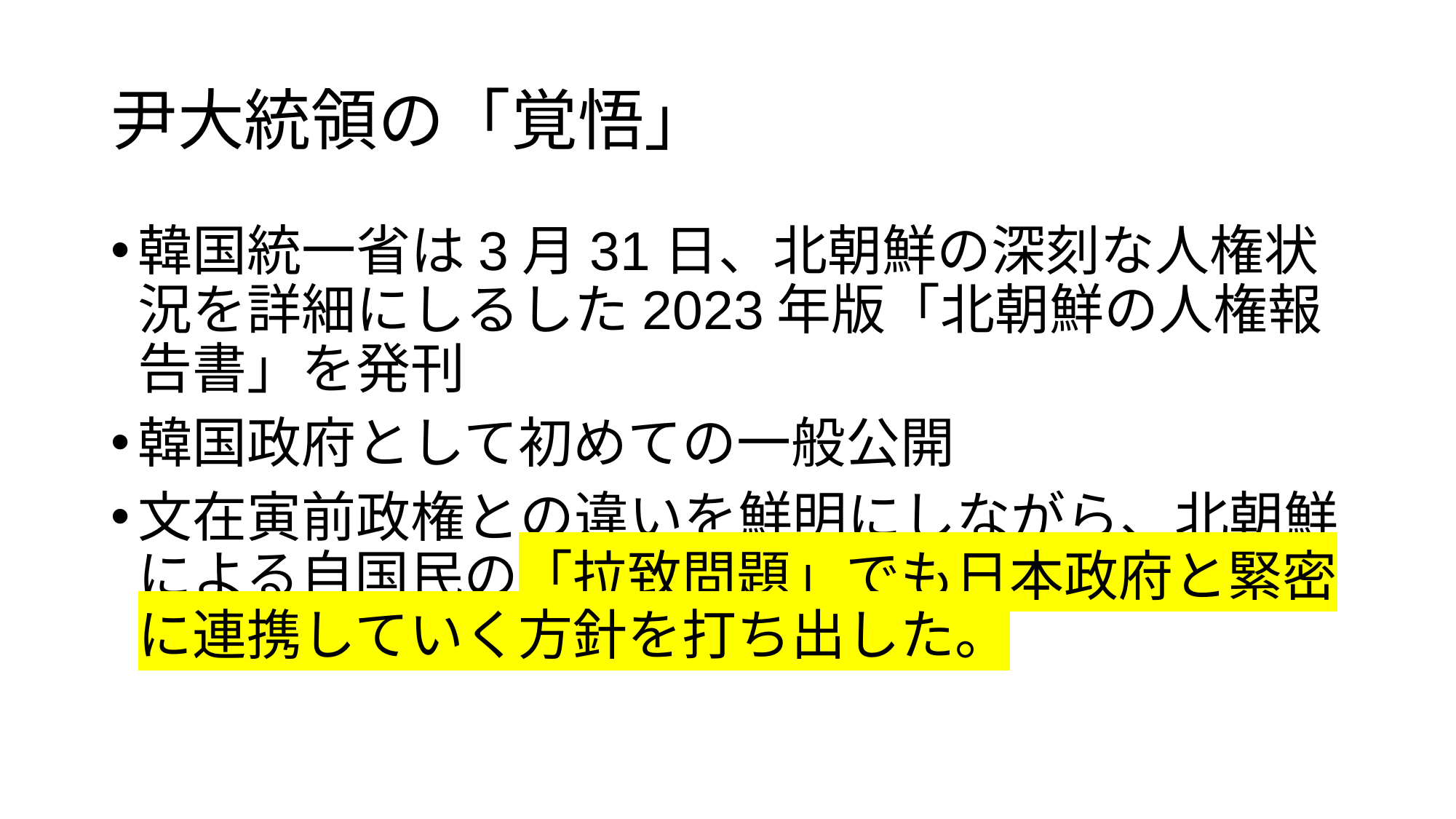

# 尹大統領の「覚悟」
韓国統一省は3月31日、北朝鮮の深刻な人権状況を詳細にしるした2023年版「北朝鮮の人権報告書」を発刊
韓国政府として初めての一般公開
文在寅前政権との違いを鮮明にしながら、北朝鮮による自国民の「拉致問題」でも日本政府と緊密に連携していく方針を打ち出した。